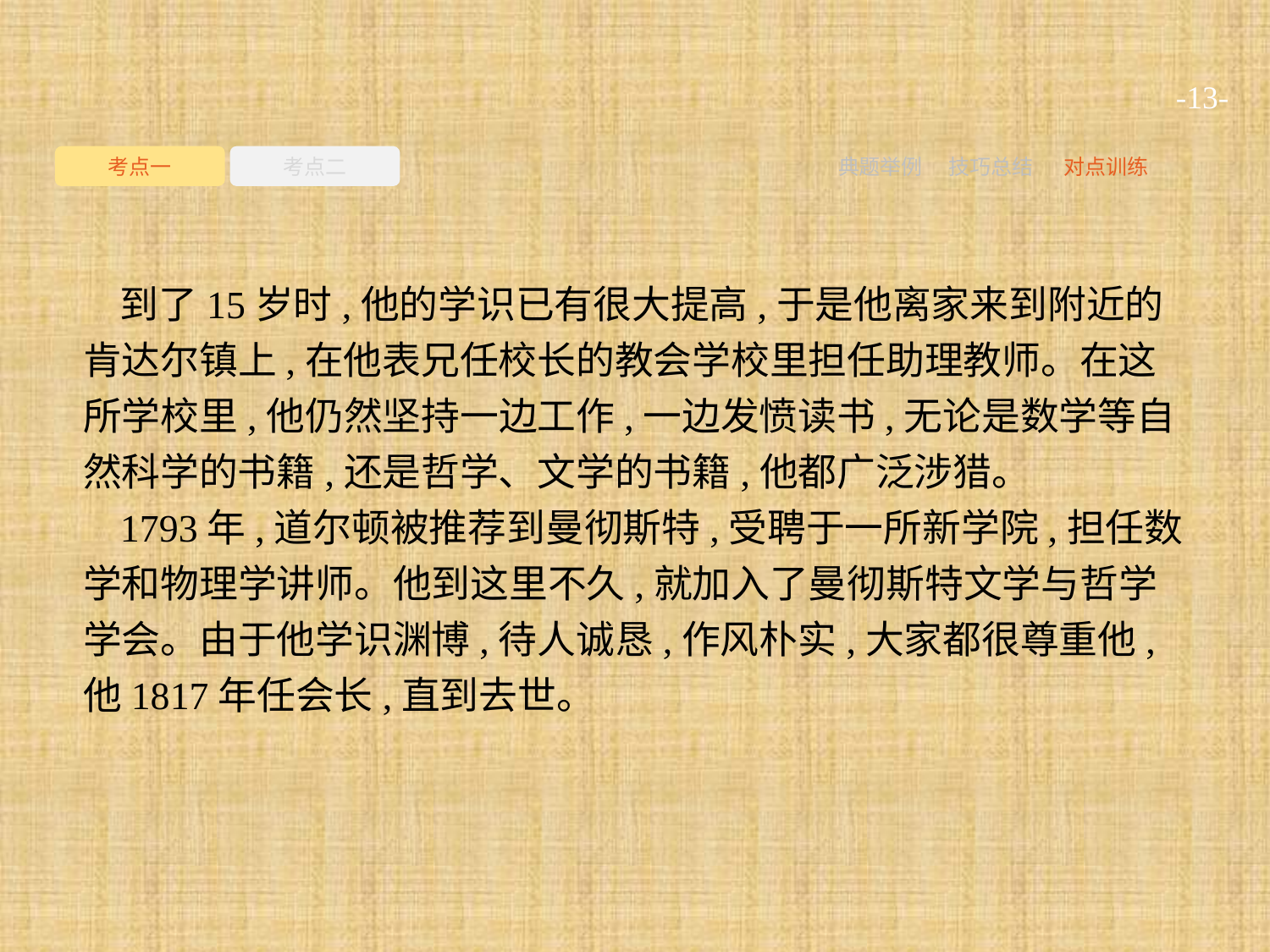

-13-
考点一
考点二
典题举例
技巧总结
对点训练
到了15岁时,他的学识已有很大提高,于是他离家来到附近的肯达尔镇上,在他表兄任校长的教会学校里担任助理教师。在这所学校里,他仍然坚持一边工作,一边发愤读书,无论是数学等自然科学的书籍,还是哲学、文学的书籍,他都广泛涉猎。
1793年,道尔顿被推荐到曼彻斯特,受聘于一所新学院,担任数学和物理学讲师。他到这里不久,就加入了曼彻斯特文学与哲学学会。由于他学识渊博,待人诚恳,作风朴实,大家都很尊重他,他1817年任会长,直到去世。